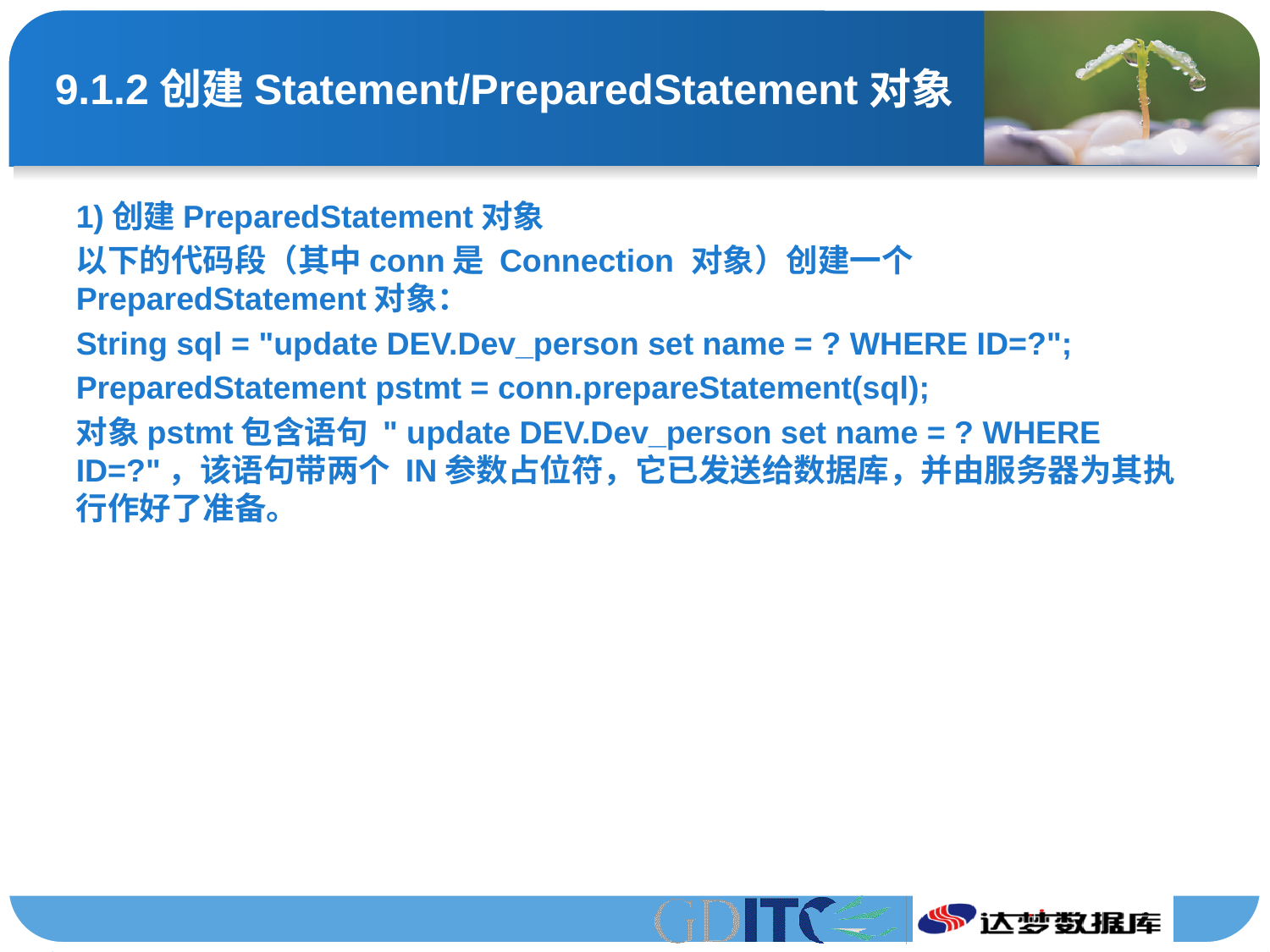

# 9.1.2创建Statement/PreparedStatement对象
1)创建PreparedStatement对象
以下的代码段（其中conn是 Connection 对象）创建一个 PreparedStatement对象：
String sql = "update DEV.Dev_person set name = ? WHERE ID=?";
PreparedStatement pstmt = conn.prepareStatement(sql);
对象pstmt包含语句 " update DEV.Dev_person set name = ? WHERE ID=?"，该语句带两个 IN参数占位符，它已发送给数据库，并由服务器为其执行作好了准备。